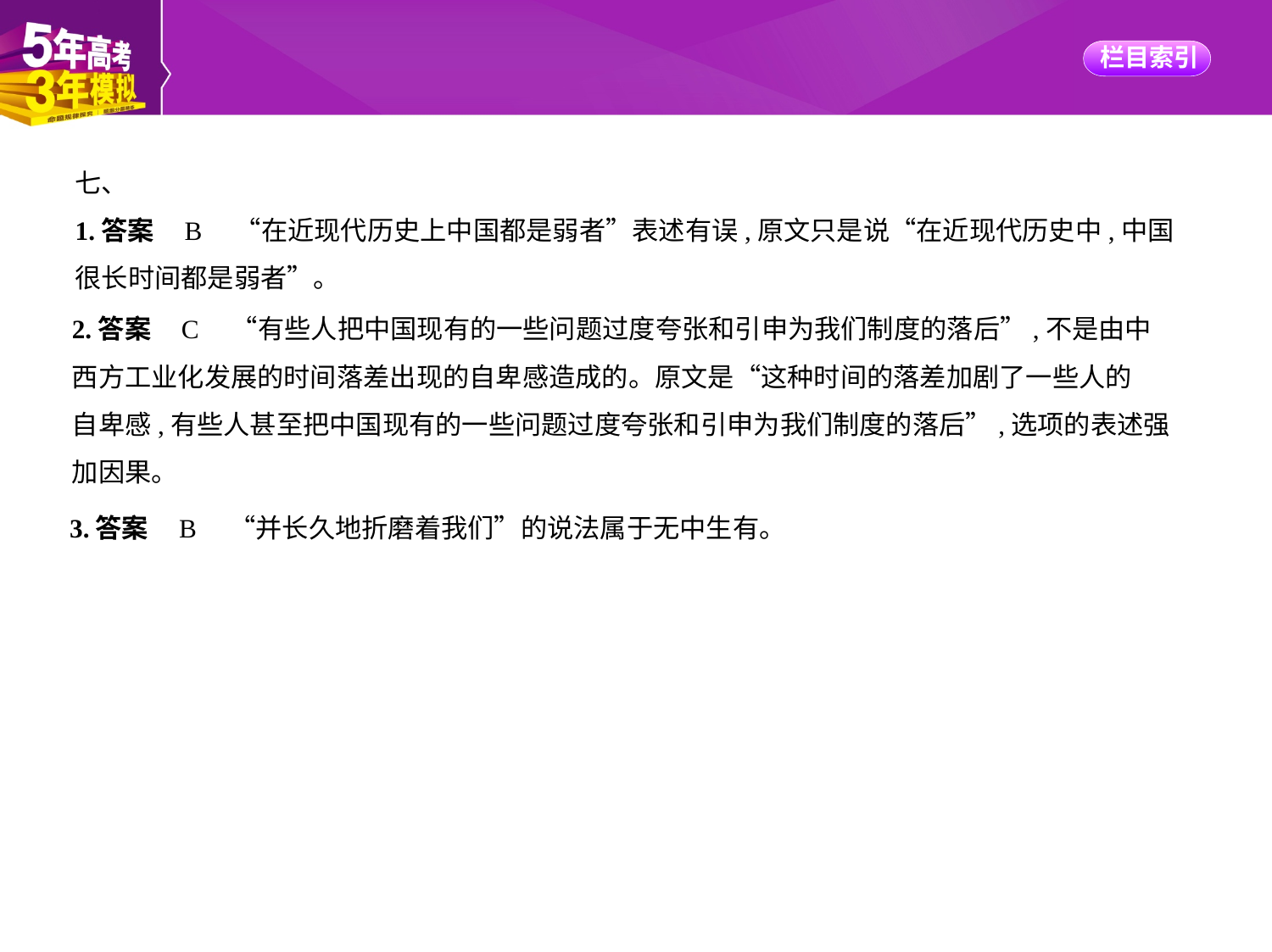

七、
1.答案    B　“在近现代历史上中国都是弱者”表述有误,原文只是说“在近现代历史中,中国
很长时间都是弱者”。
2.答案    C　“有些人把中国现有的一些问题过度夸张和引申为我们制度的落后”,不是由中
西方工业化发展的时间落差出现的自卑感造成的。原文是“这种时间的落差加剧了一些人的
自卑感,有些人甚至把中国现有的一些问题过度夸张和引申为我们制度的落后”,选项的表述强
加因果。
3.答案    B　“并长久地折磨着我们”的说法属于无中生有。